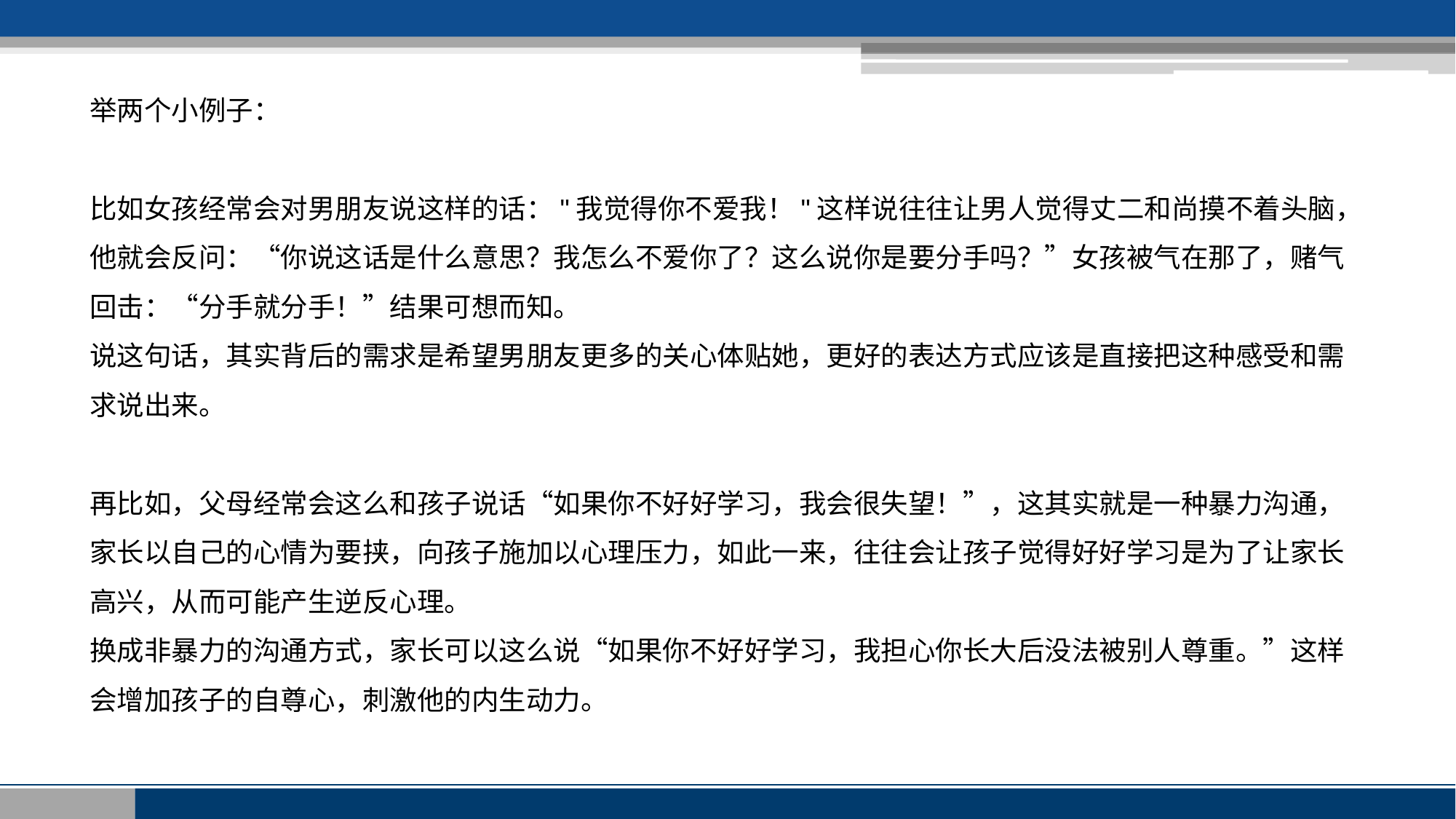

举两个小例子：

比如女孩经常会对男朋友说这样的话："我觉得你不爱我！"这样说往往让男人觉得丈二和尚摸不着头脑，他就会反问：“你说这话是什么意思？我怎么不爱你了？这么说你是要分手吗？”女孩被气在那了，赌气回击：“分手就分手！”结果可想而知。
说这句话，其实背后的需求是希望男朋友更多的关心体贴她，更好的表达方式应该是直接把这种感受和需求说出来。

再比如，父母经常会这么和孩子说话“如果你不好好学习，我会很失望！”，这其实就是一种暴力沟通，家长以自己的心情为要挟，向孩子施加以心理压力，如此一来，往往会让孩子觉得好好学习是为了让家长高兴，从而可能产生逆反心理。
换成非暴力的沟通方式，家长可以这么说“如果你不好好学习，我担心你长大后没法被别人尊重。”这样会增加孩子的自尊心，刺激他的内生动力。